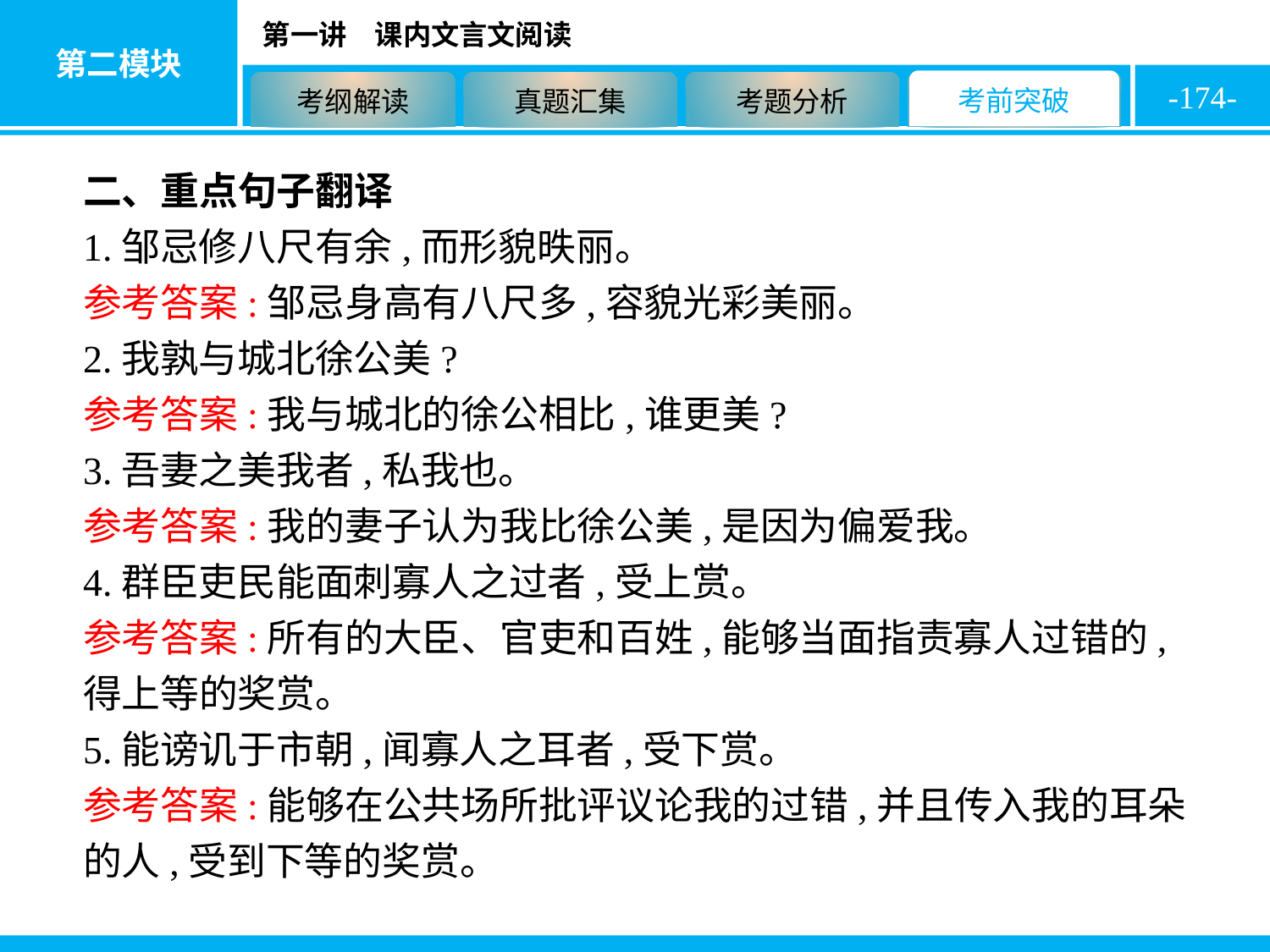

-174-
二、重点句子翻译
1.邹忌修八尺有余,而形貌昳丽。
参考答案:邹忌身高有八尺多,容貌光彩美丽。
2.我孰与城北徐公美?
参考答案:我与城北的徐公相比,谁更美?
3.吾妻之美我者,私我也。
参考答案:我的妻子认为我比徐公美,是因为偏爱我。
4.群臣吏民能面刺寡人之过者,受上赏。
参考答案:所有的大臣、官吏和百姓,能够当面指责寡人过错的,得上等的奖赏。
5.能谤讥于市朝,闻寡人之耳者,受下赏。
参考答案:能够在公共场所批评议论我的过错,并且传入我的耳朵的人,受到下等的奖赏。